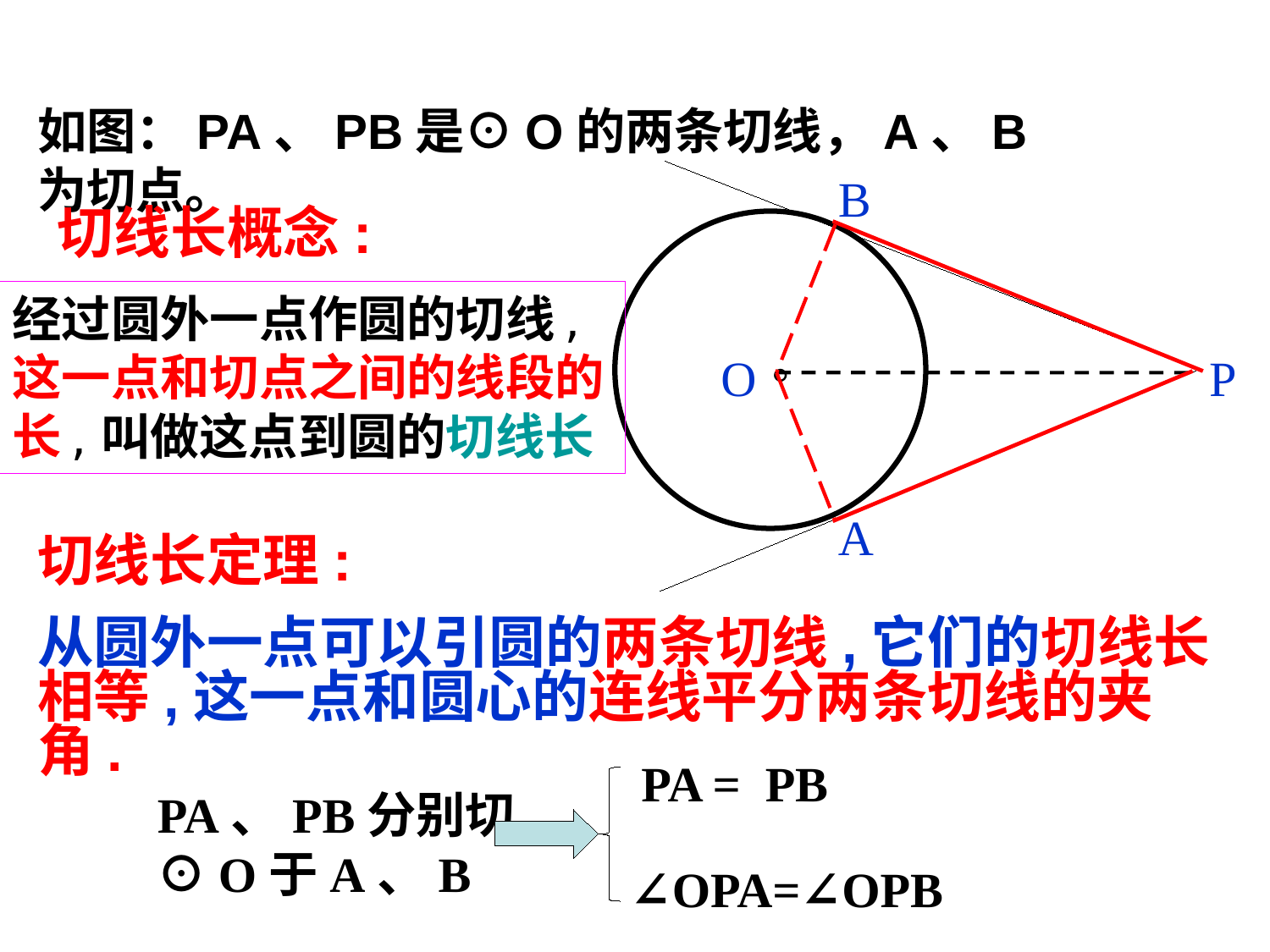

如图：PA、PB是⊙O的两条切线，A、B为切点。

B
切线长概念:

经过圆外一点作圆的切线,这一点和切点之间的线段的长,叫做这点到圆的切线长
。
O
P

A
切线长定理:
从圆外一点可以引圆的两条切线,它们的切线长相等,这一点和圆心的连线平分两条切线的夹角.
PA =  PB

PA、PB分别切⊙O于A、B

∠OPA=∠OPB